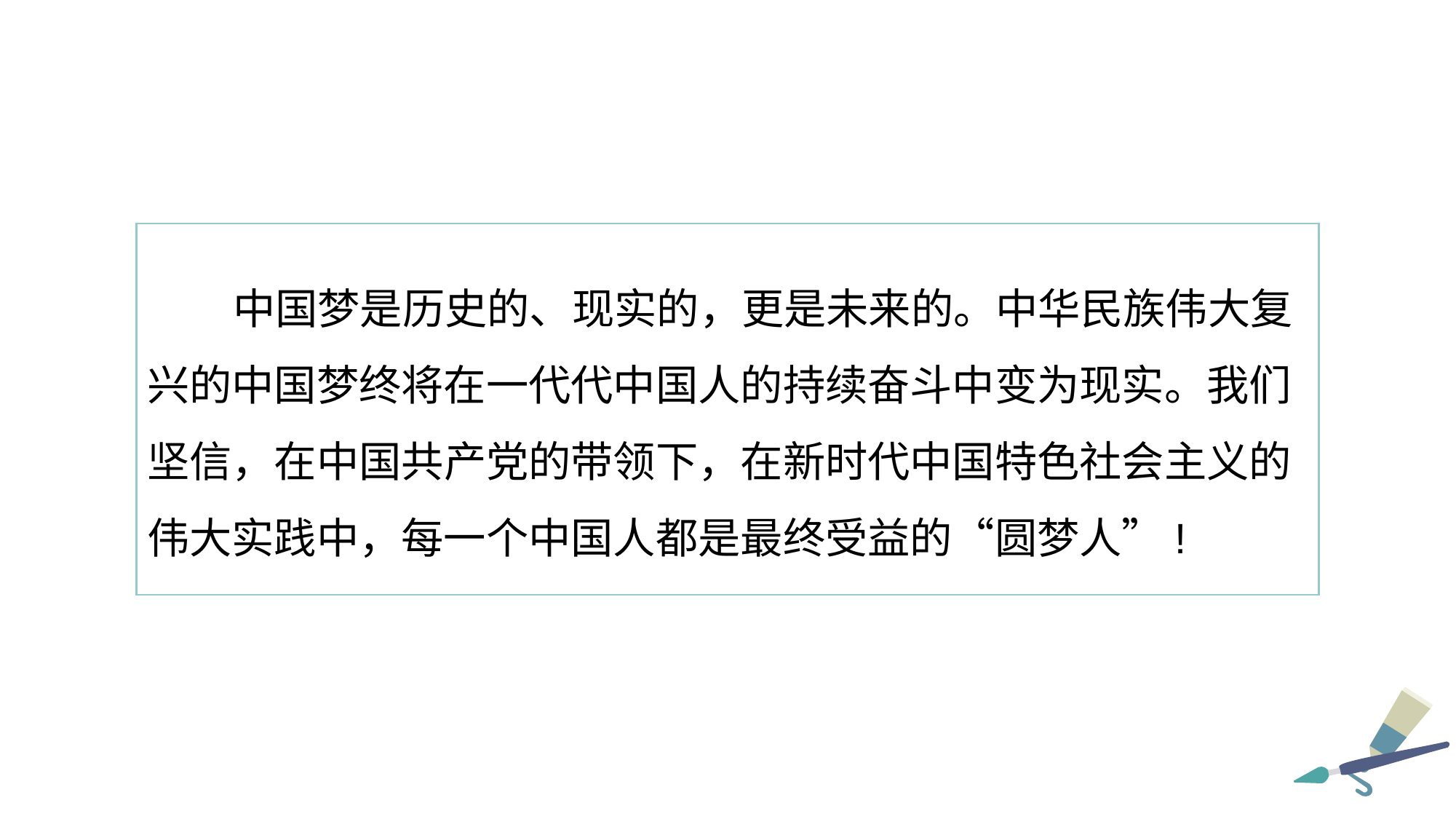

中国梦是历史的、现实的，更是未来的。中华民族伟大复兴的中国梦终将在一代代中国人的持续奋斗中变为现实。我们坚信，在中国共产党的带领下，在新时代中国特色社会主义的伟大实践中，每一个中国人都是最终受益的“圆梦人”!